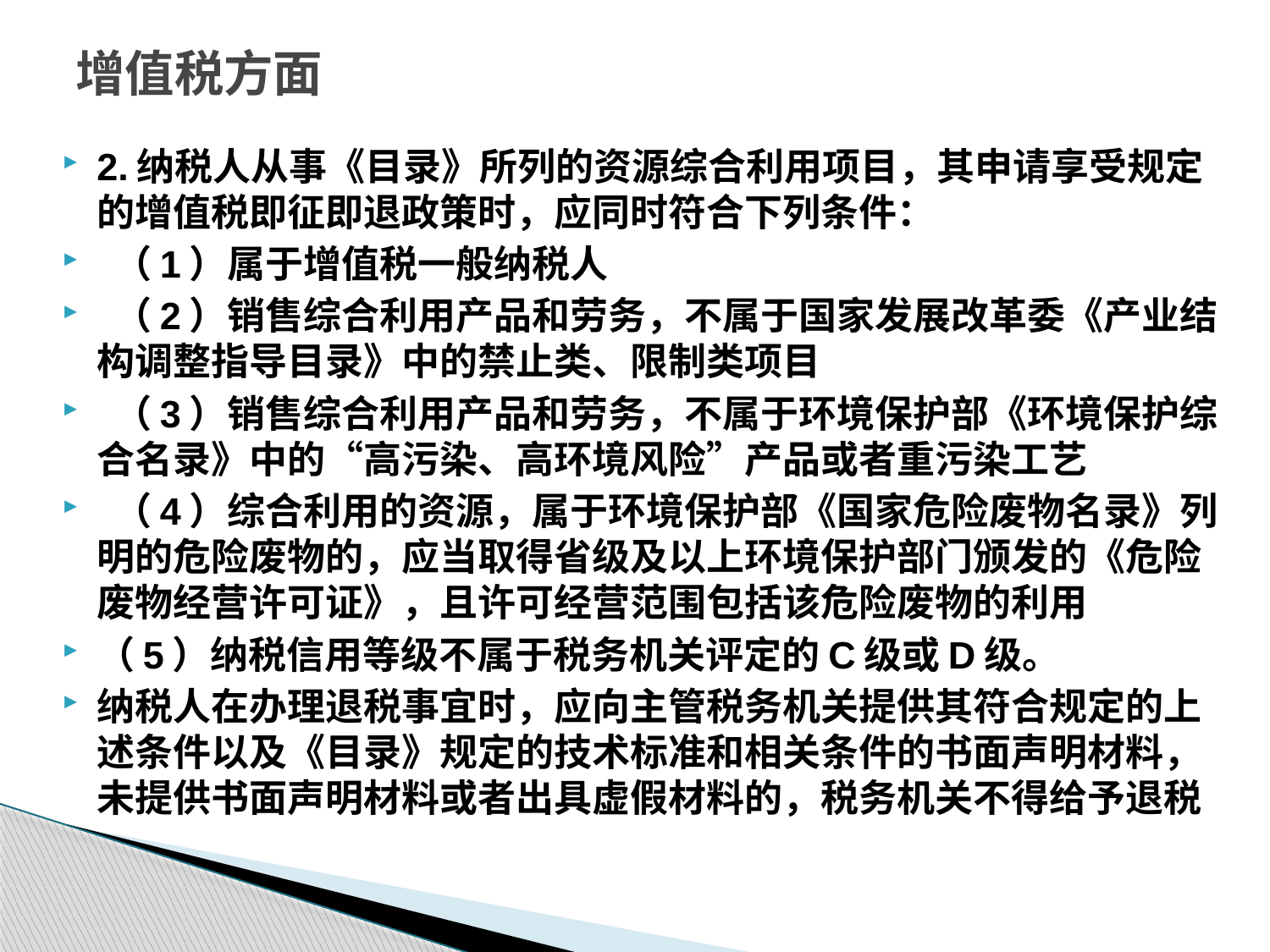

# 增值税方面
2.纳税人从事《目录》所列的资源综合利用项目，其申请享受规定的增值税即征即退政策时，应同时符合下列条件：
 （1）属于增值税一般纳税人
 （2）销售综合利用产品和劳务，不属于国家发展改革委《产业结构调整指导目录》中的禁止类、限制类项目
 （3）销售综合利用产品和劳务，不属于环境保护部《环境保护综合名录》中的“高污染、高环境风险”产品或者重污染工艺
 （4）综合利用的资源，属于环境保护部《国家危险废物名录》列明的危险废物的，应当取得省级及以上环境保护部门颁发的《危险废物经营许可证》，且许可经营范围包括该危险废物的利用
（5）纳税信用等级不属于税务机关评定的C级或D级。
纳税人在办理退税事宜时，应向主管税务机关提供其符合规定的上述条件以及《目录》规定的技术标准和相关条件的书面声明材料，未提供书面声明材料或者出具虚假材料的，税务机关不得给予退税